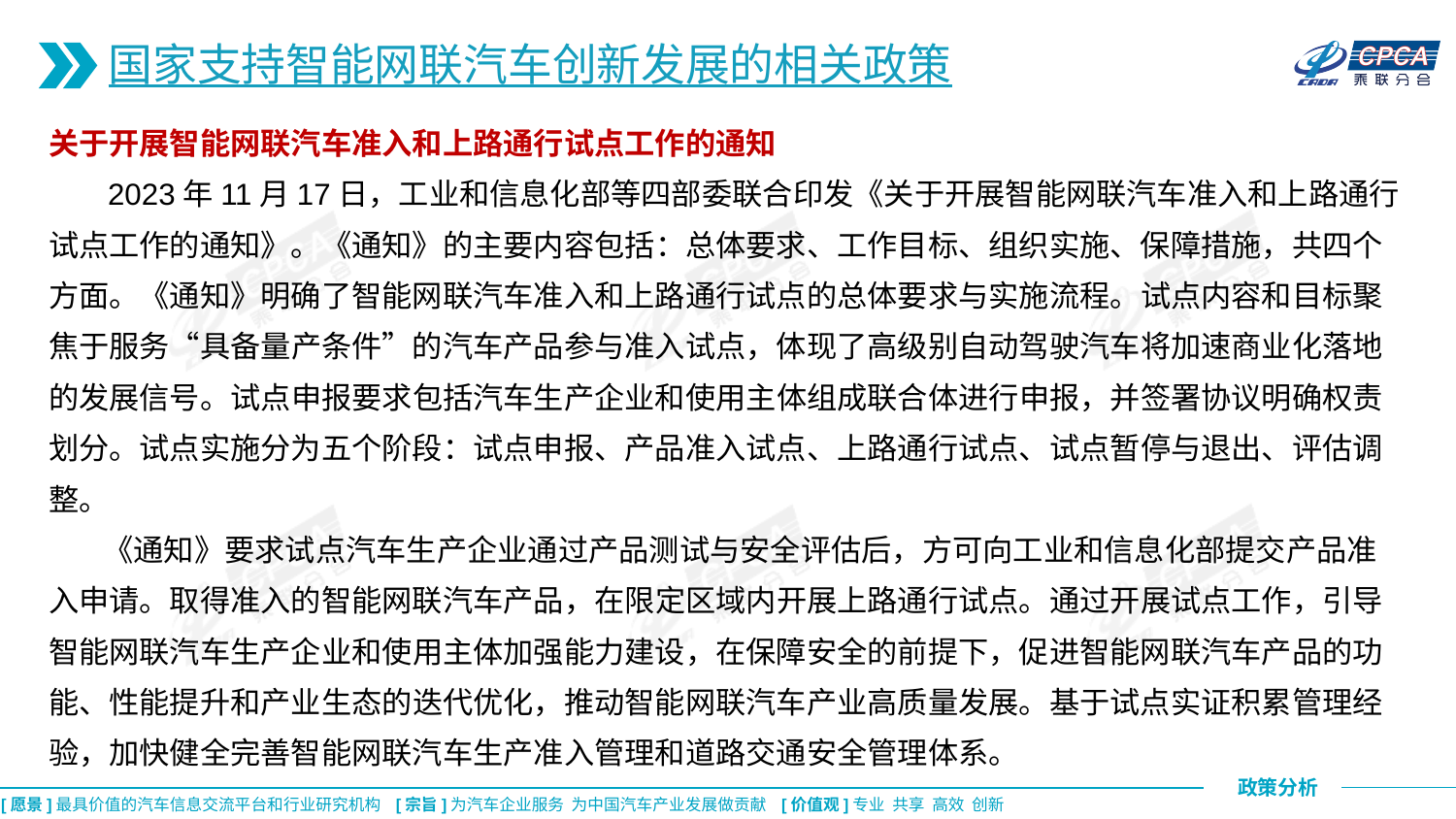

国家支持智能网联汽车创新发展的相关政策
关于开展智能网联汽车准入和上路通行试点工作的通知
       2023年11月17日，工业和信息化部等四部委联合印发《关于开展智能网联汽车准入和上路通行试点工作的通知》。《通知》的主要内容包括：总体要求、工作目标、组织实施、保障措施，共四个方面。《通知》明确了智能网联汽车准入和上路通行试点的总体要求与实施流程。试点内容和目标聚焦于服务“具备量产条件”的汽车产品参与准入试点，体现了高级别自动驾驶汽车将加速商业化落地的发展信号。试点申报要求包括汽车生产企业和使用主体组成联合体进行申报，并签署协议明确权责划分。试点实施分为五个阶段：试点申报、产品准入试点、上路通行试点、试点暂停与退出、评估调整。
       《通知》要求试点汽车生产企业通过产品测试与安全评估后，方可向工业和信息化部提交产品准入申请。取得准入的智能网联汽车产品，在限定区域内开展上路通行试点。通过开展试点工作，引导智能网联汽车生产企业和使用主体加强能力建设，在保障安全的前提下，促进智能网联汽车产品的功能、性能提升和产业生态的迭代优化，推动智能网联汽车产业高质量发展。基于试点实证积累管理经验，加快健全完善智能网联汽车生产准入管理和道路交通安全管理体系。